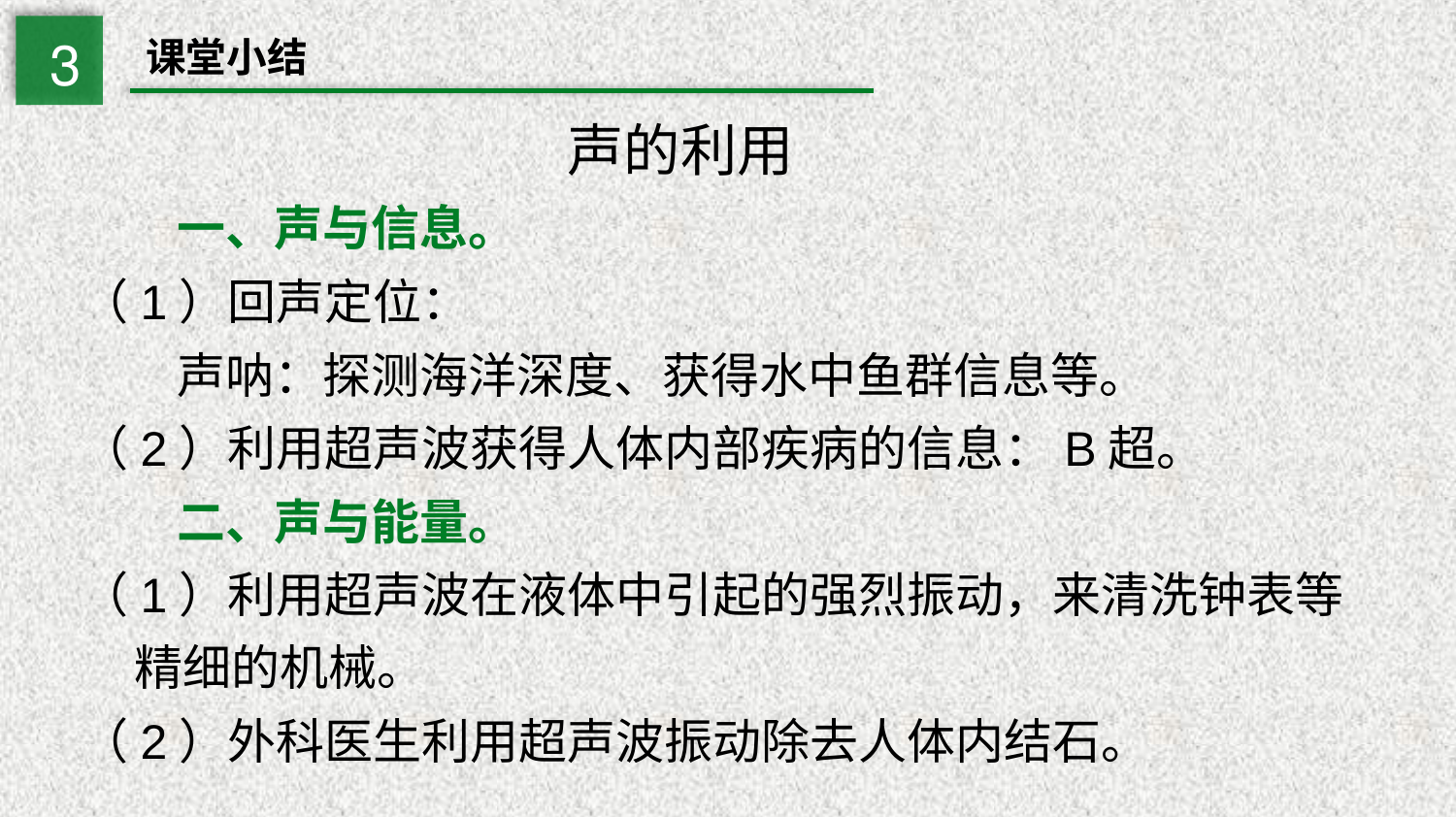

3
课堂小结
声的利用
　　一、声与信息。
（1）回声定位：
　　声呐：探测海洋深度、获得水中鱼群信息等。
（2）利用超声波获得人体内部疾病的信息：B超。
　　二、声与能量。
（1）利用超声波在液体中引起的强烈振动，来清洗钟表等精细的机械。
（2）外科医生利用超声波振动除去人体内结石。